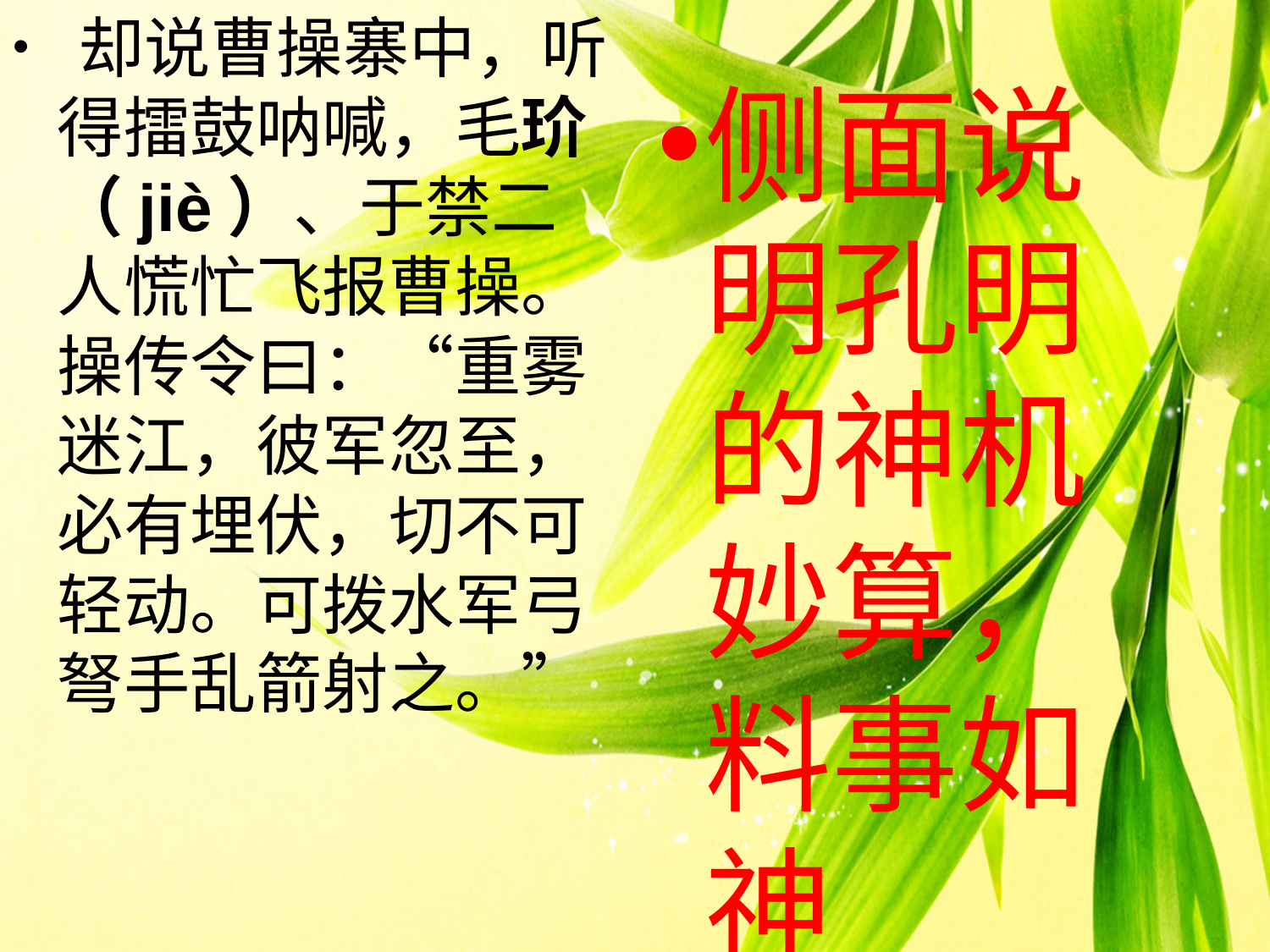

却说曹操寨中，听得擂鼓呐喊，毛玠（jiè）、于禁二人慌忙飞报曹操。操传令曰：“重雾迷江，彼军忽至，必有埋伏，切不可轻动。可拨水军弓弩手乱箭射之。”
#
侧面说明孔明的神机妙算，料事如神